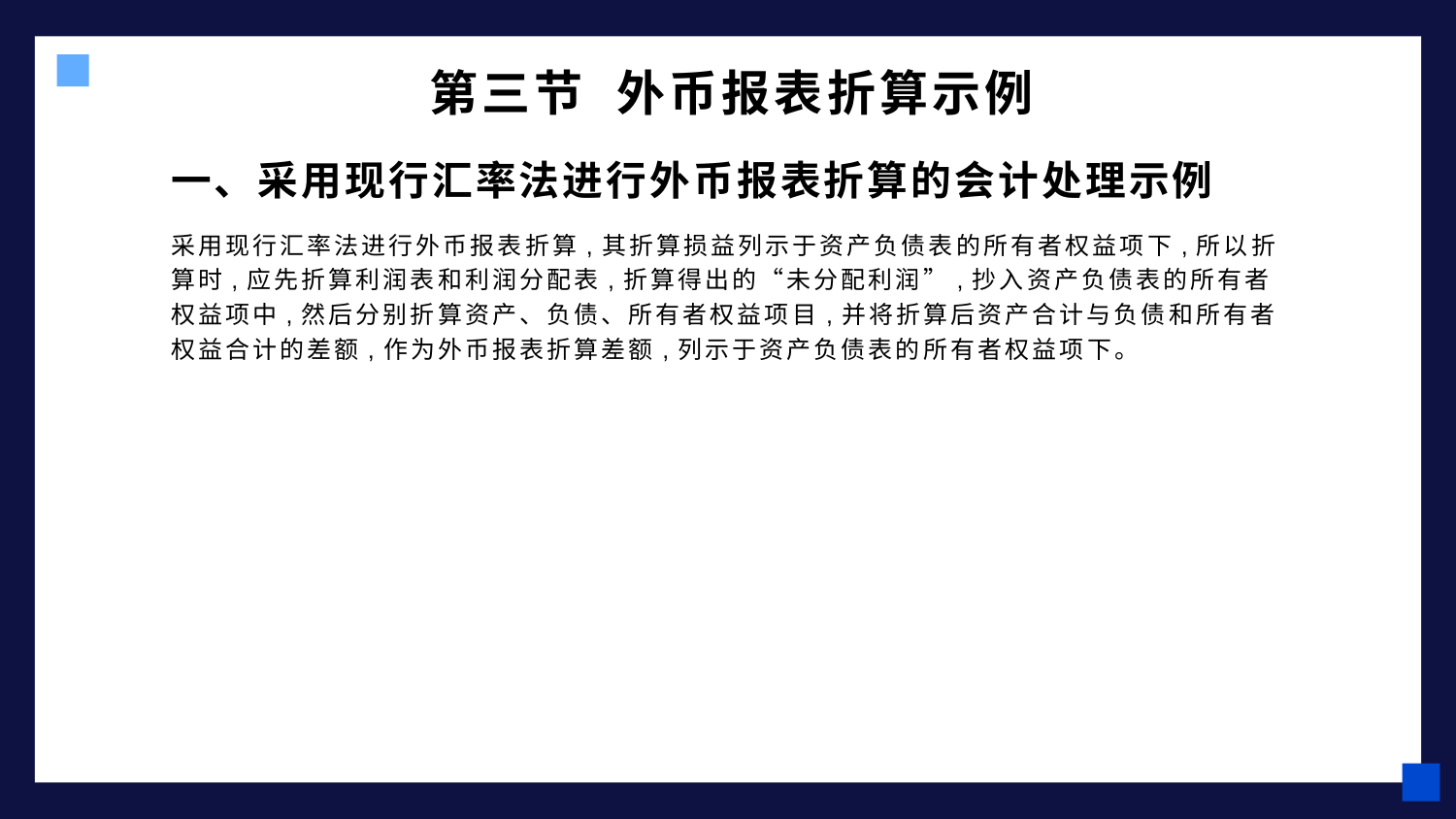

# 第三节  外币报表折算示例
一、采用现行汇率法进行外币报表折算的会计处理示例
采用现行汇率法进行外币报表折算,其折算损益列示于资产负债表的所有者权益项下,所以折算时,应先折算利润表和利润分配表,折算得出的“未分配利润”,抄入资产负债表的所有者权益项中,然后分别折算资产、负债、所有者权益项目,并将折算后资产合计与负债和所有者权益合计的差额,作为外币报表折算差额,列示于资产负债表的所有者权益项下。